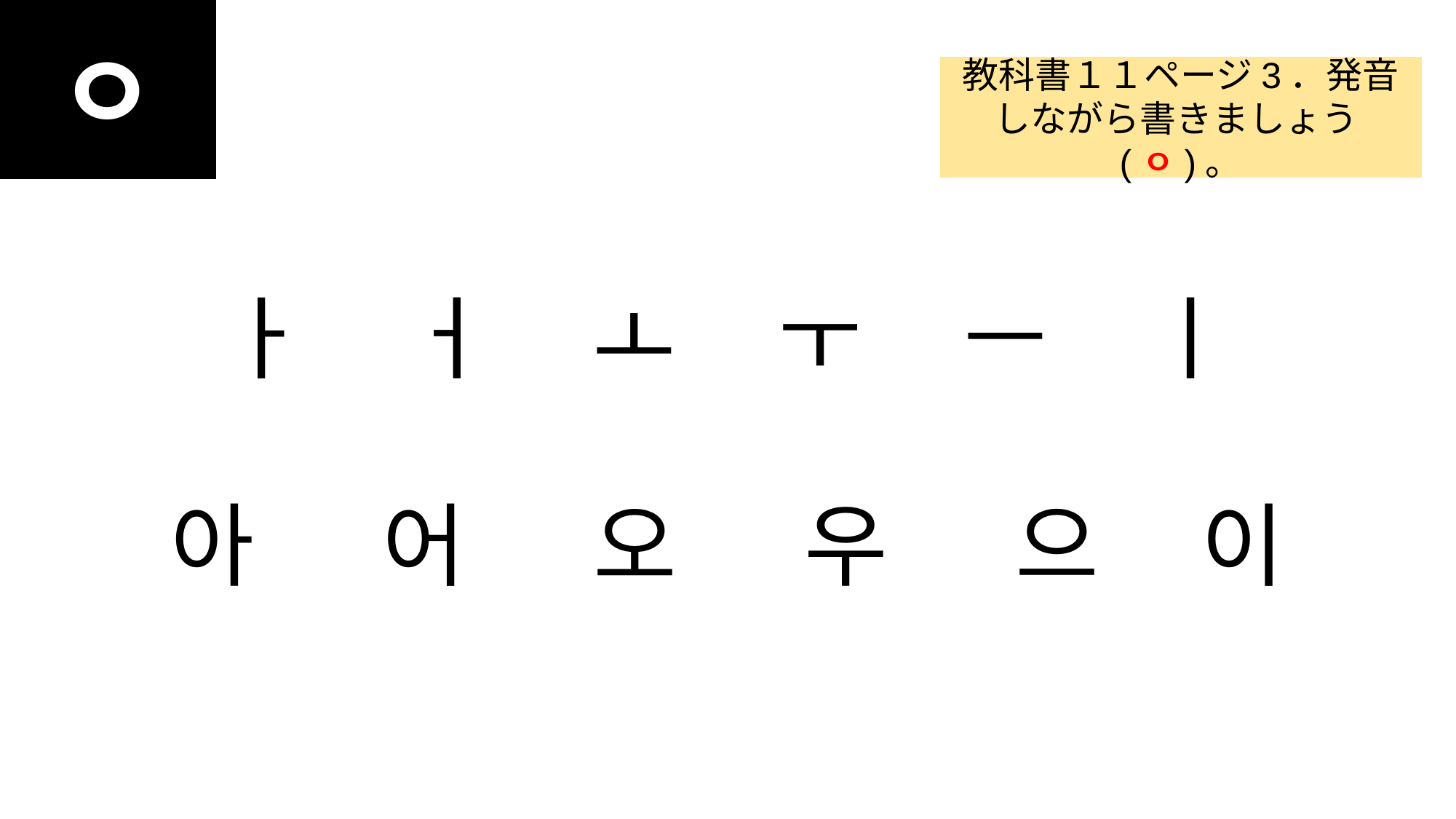

ㅇ
#
教科書１１ページ3．発音しながら書きましょう(ㅇ)。

ㅏ    ㅓ    ㅗ    ㅜ    ㅡ    ㅣ

아     어     오     우     으    이